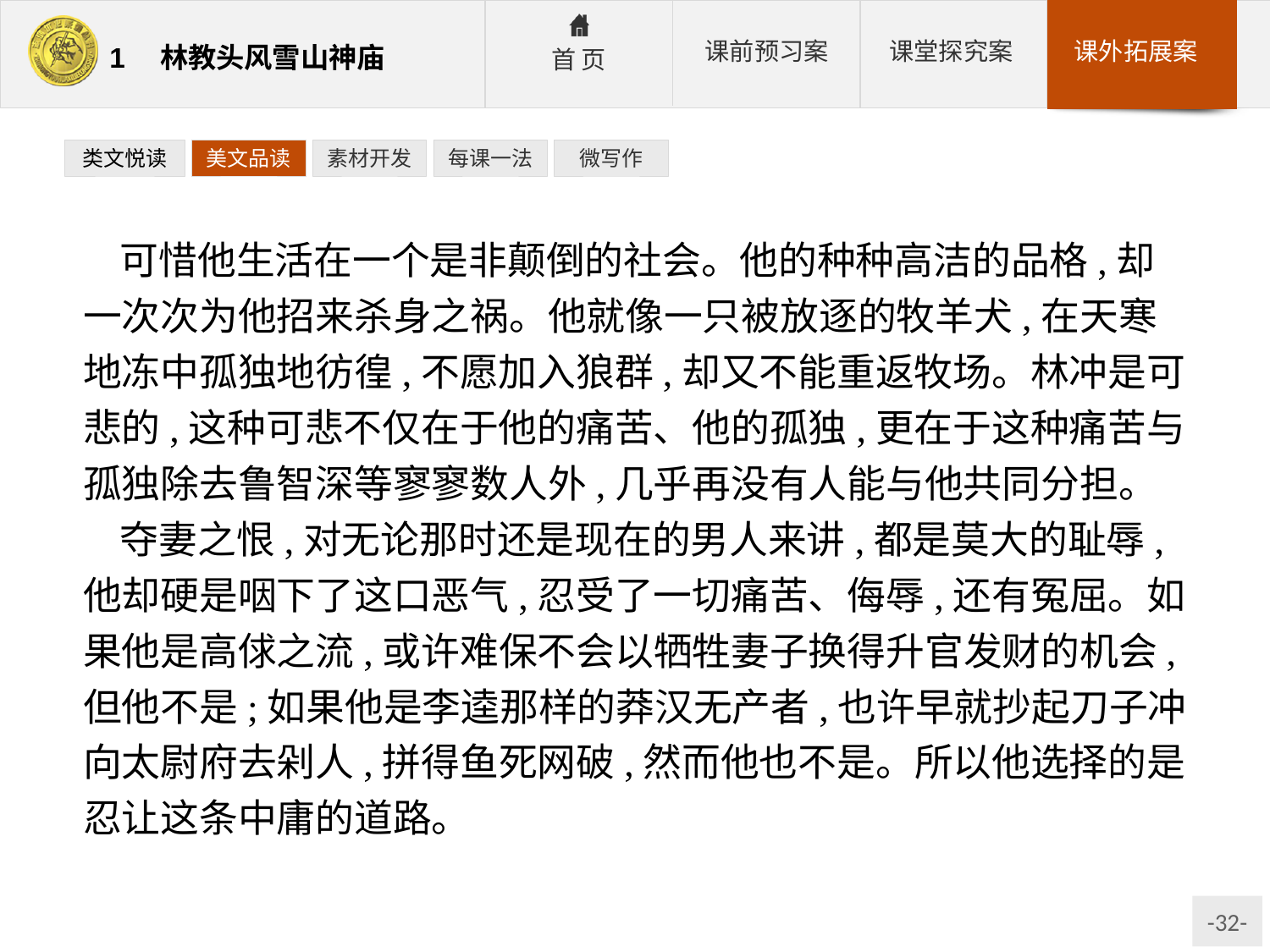

类文悦读
美文品读
素材开发
每课一法
微写作
可惜他生活在一个是非颠倒的社会。他的种种高洁的品格,却一次次为他招来杀身之祸。他就像一只被放逐的牧羊犬,在天寒地冻中孤独地彷徨,不愿加入狼群,却又不能重返牧场。林冲是可悲的,这种可悲不仅在于他的痛苦、他的孤独,更在于这种痛苦与孤独除去鲁智深等寥寥数人外,几乎再没有人能与他共同分担。
夺妻之恨,对无论那时还是现在的男人来讲,都是莫大的耻辱,他却硬是咽下了这口恶气,忍受了一切痛苦、侮辱,还有冤屈。如果他是高俅之流,或许难保不会以牺牲妻子换得升官发财的机会,但他不是;如果他是李逵那样的莽汉无产者,也许早就抄起刀子冲向太尉府去剁人,拼得鱼死网破,然而他也不是。所以他选择的是忍让这条中庸的道路。